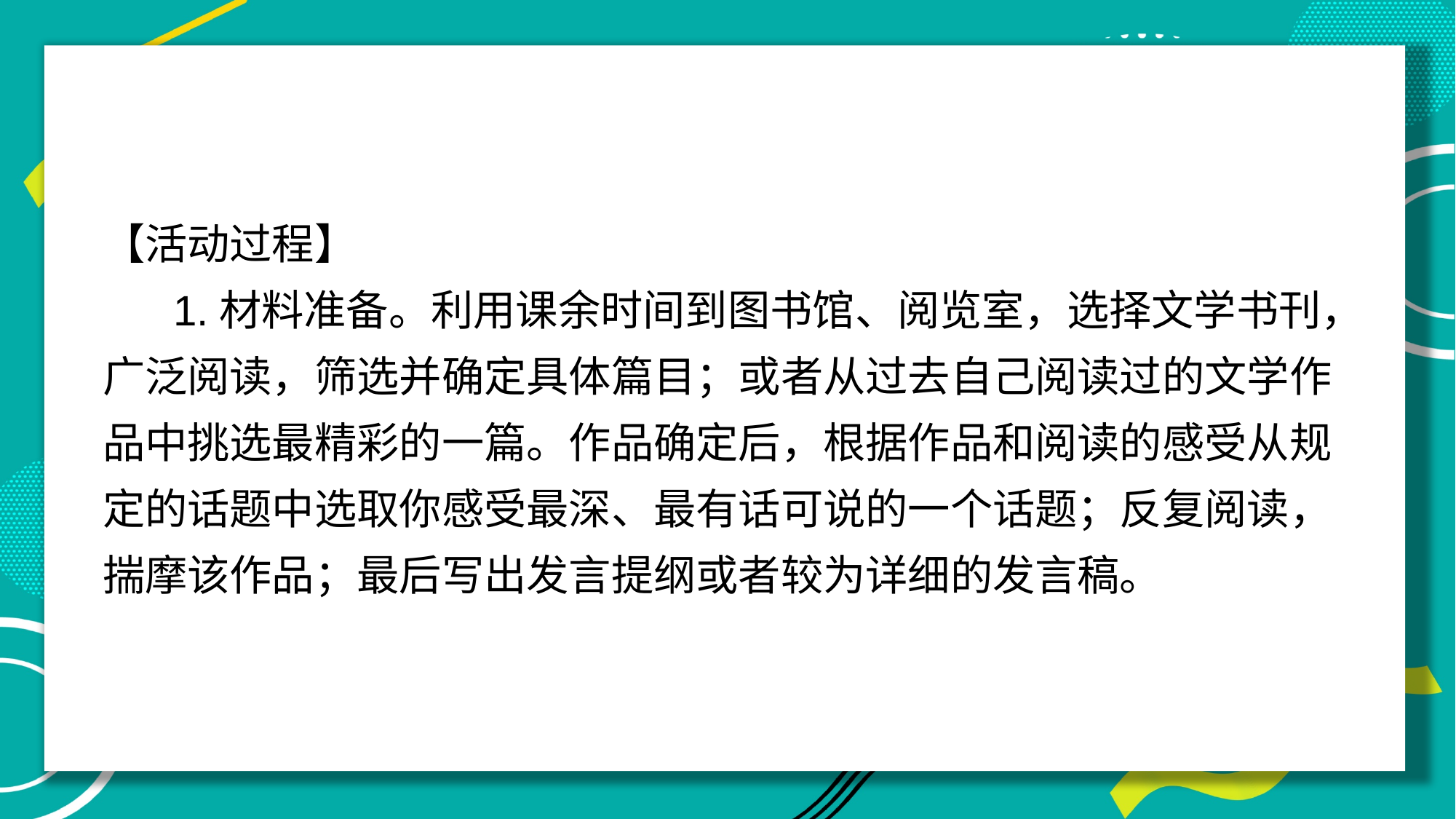

【活动过程】
      1.材料准备。利用课余时间到图书馆、阅览室，选择文学书刊，广泛阅读，筛选并确定具体篇目；或者从过去自己阅读过的文学作品中挑选最精彩的一篇。作品确定后，根据作品和阅读的感受从规定的话题中选取你感受最深、最有话可说的一个话题；反复阅读，揣摩该作品；最后写出发言提纲或者较为详细的发言稿。